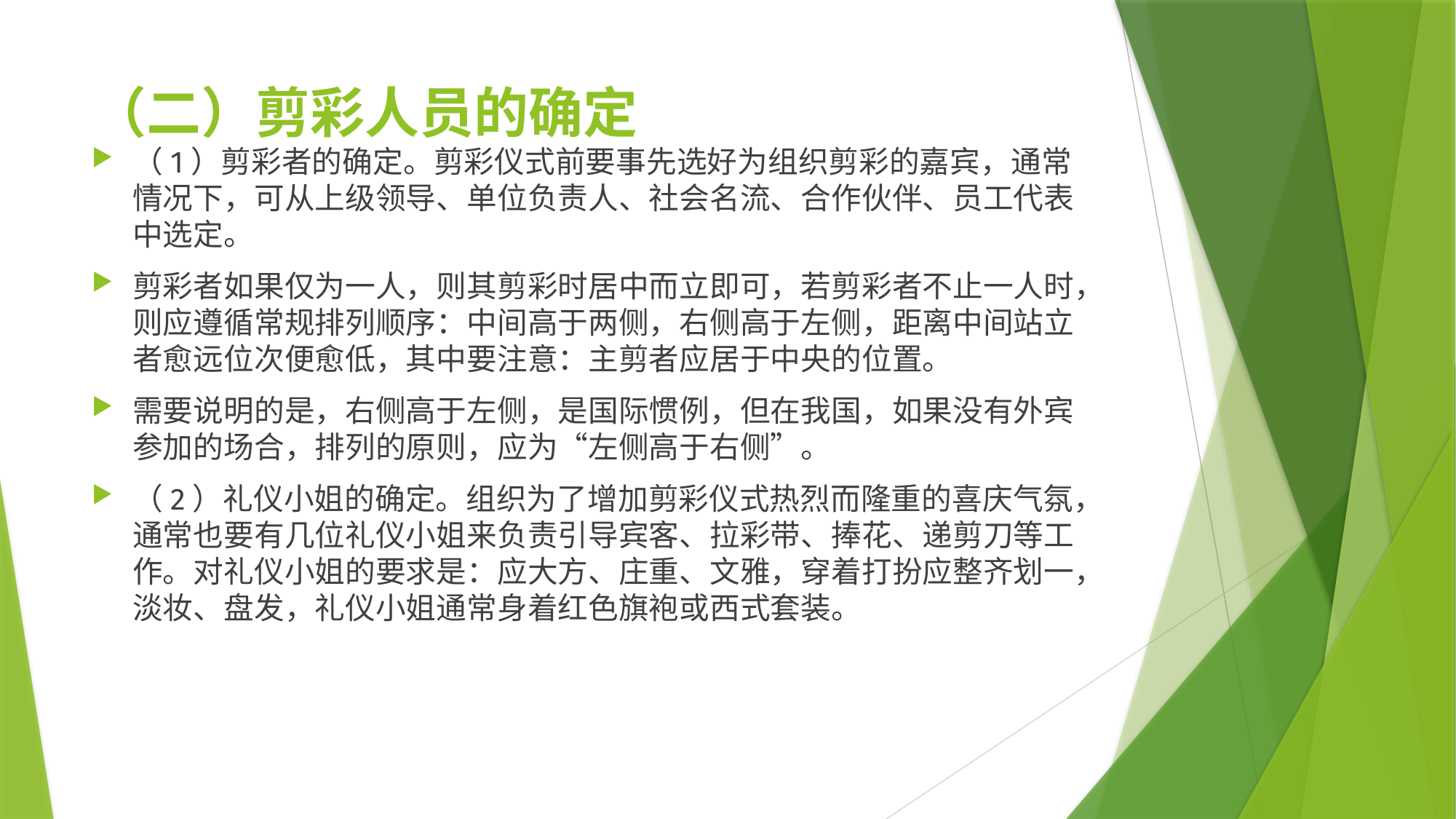

# （二）剪彩人员的确定
（1）剪彩者的确定。剪彩仪式前要事先选好为组织剪彩的嘉宾，通常情况下，可从上级领导、单位负责人、社会名流、合作伙伴、员工代表中选定。
剪彩者如果仅为一人，则其剪彩时居中而立即可，若剪彩者不止一人时，则应遵循常规排列顺序：中间高于两侧，右侧高于左侧，距离中间站立者愈远位次便愈低，其中要注意：主剪者应居于中央的位置。
需要说明的是，右侧高于左侧，是国际惯例，但在我国，如果没有外宾参加的场合，排列的原则，应为“左侧高于右侧”。
（2）礼仪小姐的确定。组织为了增加剪彩仪式热烈而隆重的喜庆气氛，通常也要有几位礼仪小姐来负责引导宾客、拉彩带、捧花、递剪刀等工作。对礼仪小姐的要求是：应大方、庄重、文雅，穿着打扮应整齐划一，淡妆、盘发，礼仪小姐通常身着红色旗袍或西式套装。